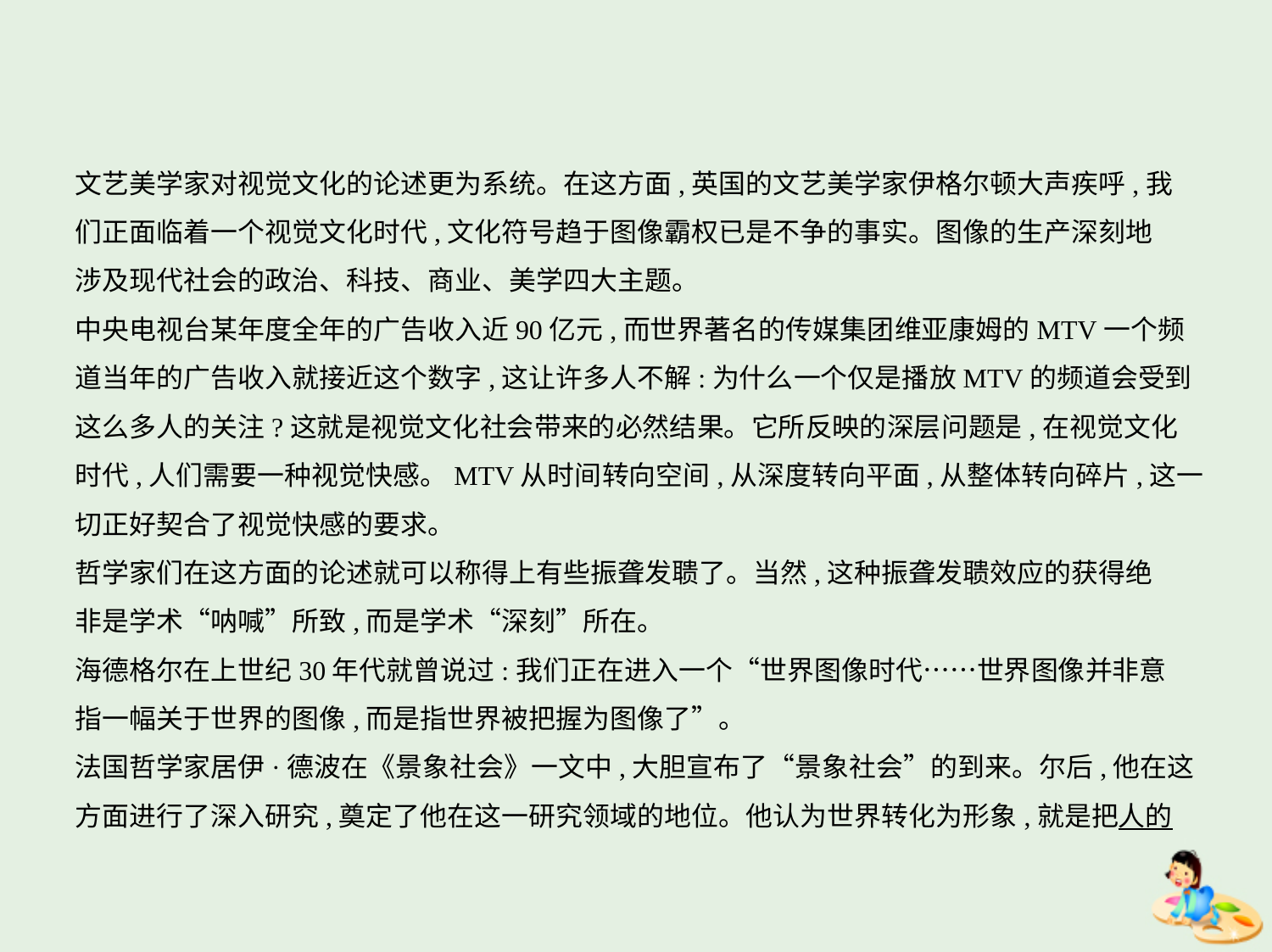

文艺美学家对视觉文化的论述更为系统。在这方面,英国的文艺美学家伊格尔顿大声疾呼,我
们正面临着一个视觉文化时代,文化符号趋于图像霸权已是不争的事实。图像的生产深刻地
涉及现代社会的政治、科技、商业、美学四大主题。
中央电视台某年度全年的广告收入近90亿元,而世界著名的传媒集团维亚康姆的MTV一个频
道当年的广告收入就接近这个数字,这让许多人不解:为什么一个仅是播放MTV的频道会受到
这么多人的关注?这就是视觉文化社会带来的必然结果。它所反映的深层问题是,在视觉文化
时代,人们需要一种视觉快感。MTV从时间转向空间,从深度转向平面,从整体转向碎片,这一
切正好契合了视觉快感的要求。
哲学家们在这方面的论述就可以称得上有些振聋发聩了。当然,这种振聋发聩效应的获得绝
非是学术“呐喊”所致,而是学术“深刻”所在。
海德格尔在上世纪30年代就曾说过:我们正在进入一个“世界图像时代……世界图像并非意
指一幅关于世界的图像,而是指世界被把握为图像了”。
法国哲学家居伊·德波在《景象社会》一文中,大胆宣布了“景象社会”的到来。尔后,他在这
方面进行了深入研究,奠定了他在这一研究领域的地位。他认为世界转化为形象,就是把人的